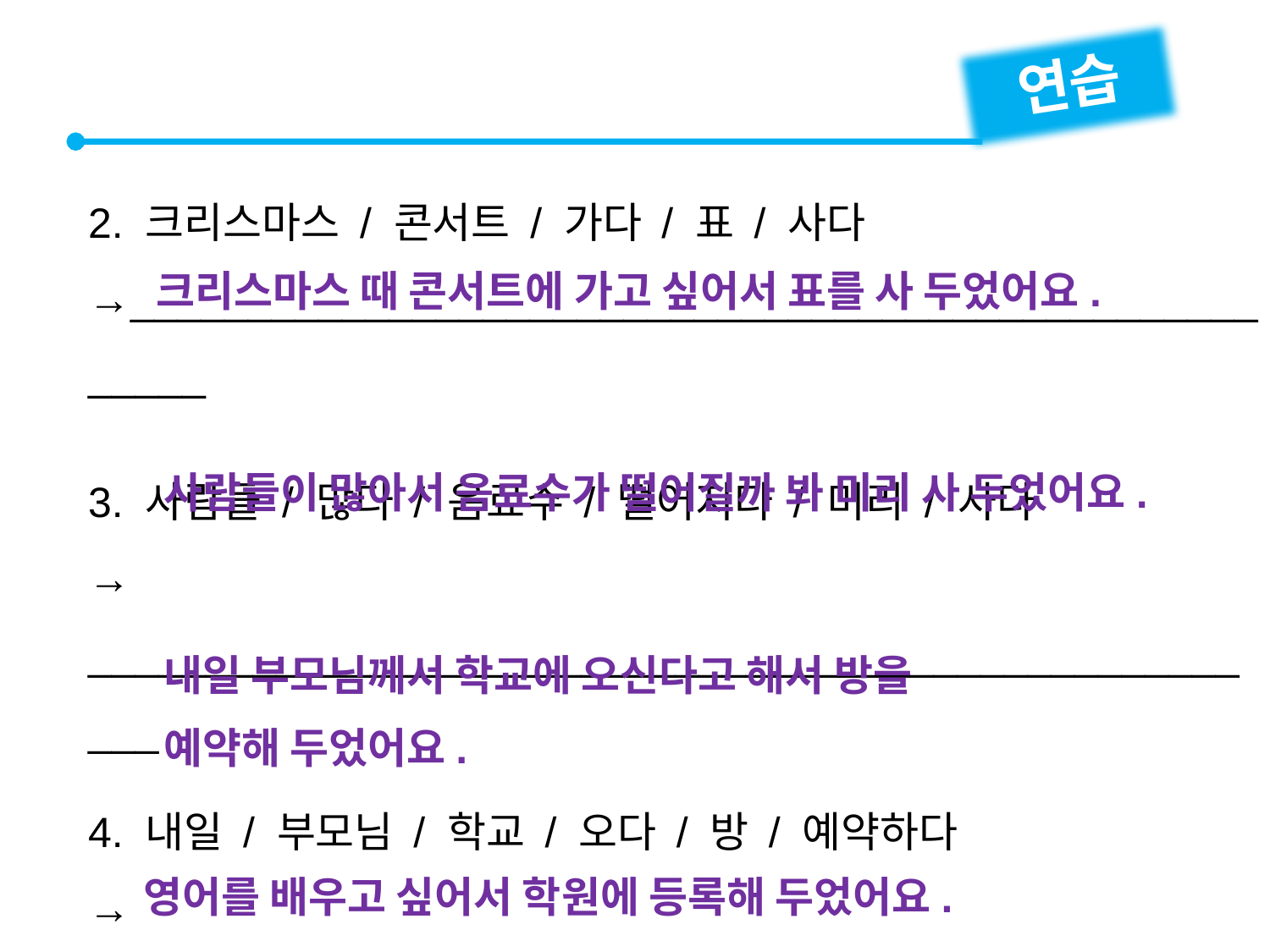

연습
2. 크리스마스 / 콘서트 / 가다 / 표 / 사다
→_____________________________________________________

3. 사람들 / 많다 / 음료수 / 떨어지다 / 미리 / 사다
→ ____________________________________________________

4. 내일 / 부모님 / 학교 / 오다 / 방 / 예약하다
→ _________________________________________________
    _____________________
5. 영어 / 배우다 / 학원 / 등록하다
→___________________________________________________

크리스마스 때 콘서트에 가고 싶어서 표를 사 두었어요.
사람들이 많아서 음료수가 떨어질까 봐 미리 사 두었어요.
내일 부모님께서 학교에 오신다고 해서 방을
예약해 두었어요.
영어를 배우고 싶어서 학원에 등록해 두었어요.